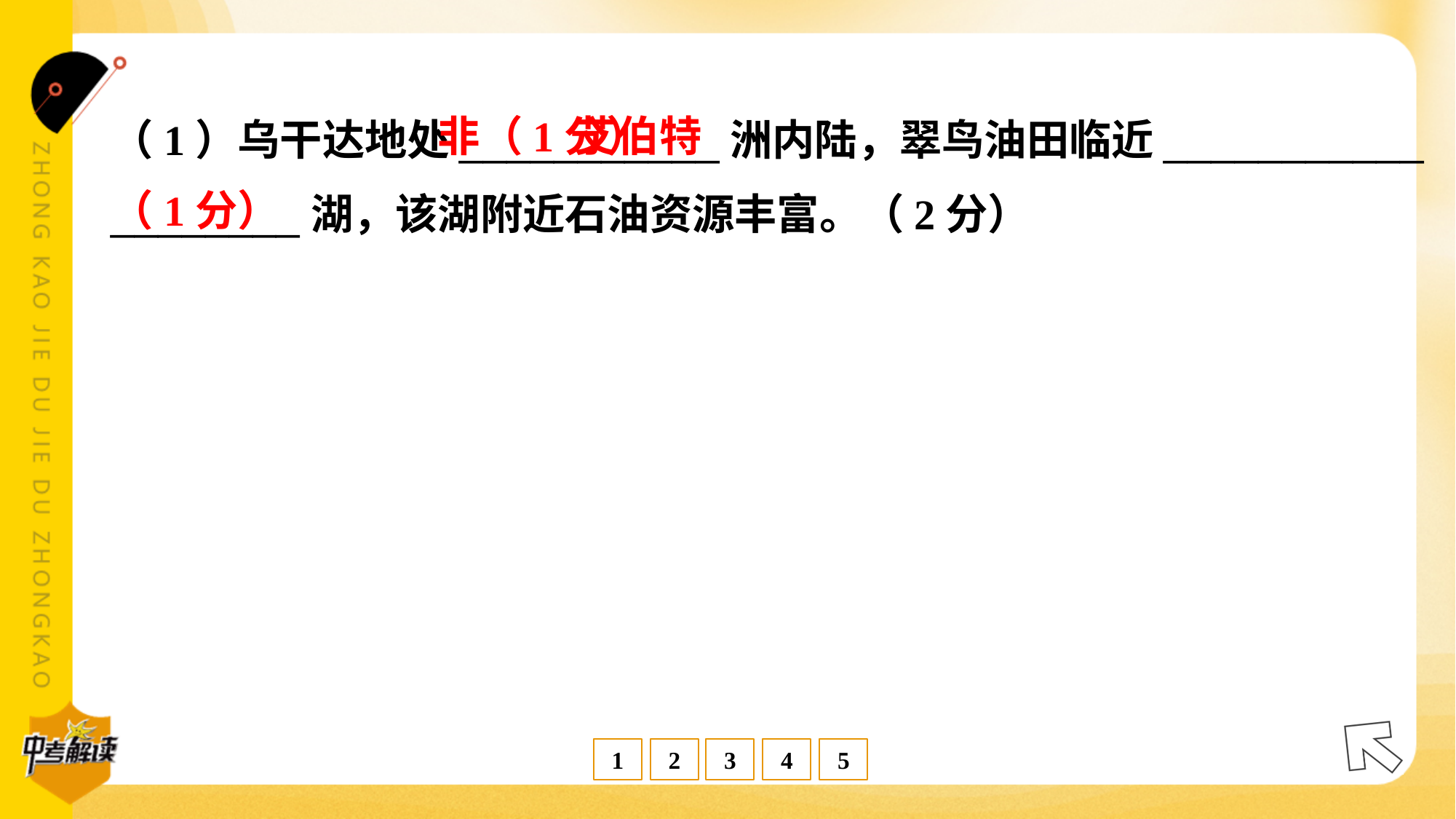

艾伯特
（1分）
非（1分）
（1）乌干达地处___________洲内陆，翠鸟油田临近___________
________湖，该湖附近石油资源丰富。（2分）